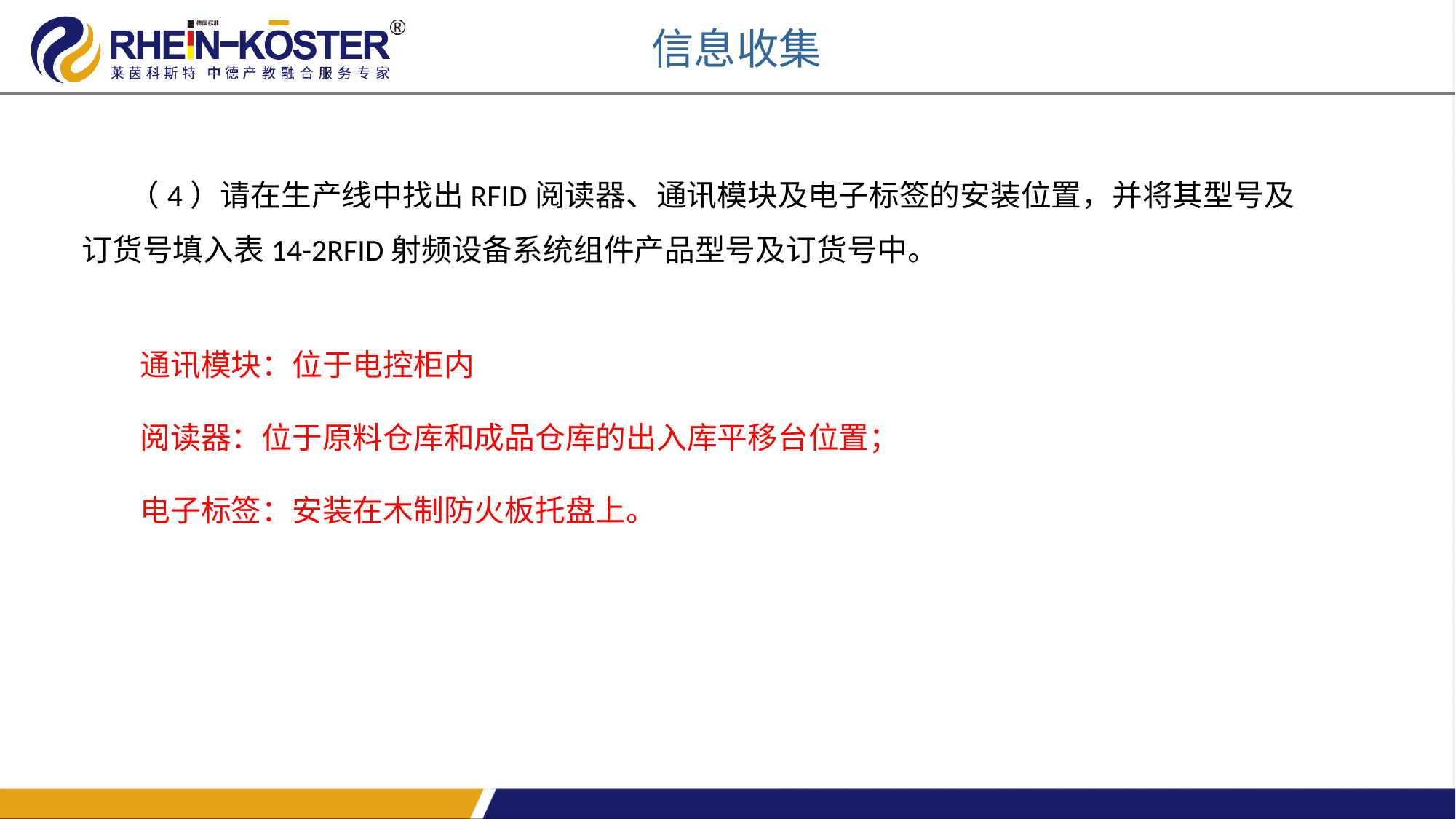

信息收集
      （4）请在生产线中找出RFID阅读器、通讯模块及电子标签的安装位置，并将其型号及订货号填入表14-2RFID射频设备系统组件产品型号及订货号中。
通讯模块：位于电控柜内
阅读器：位于原料仓库和成品仓库的出入库平移台位置；
电子标签：安装在木制防火板托盘上。